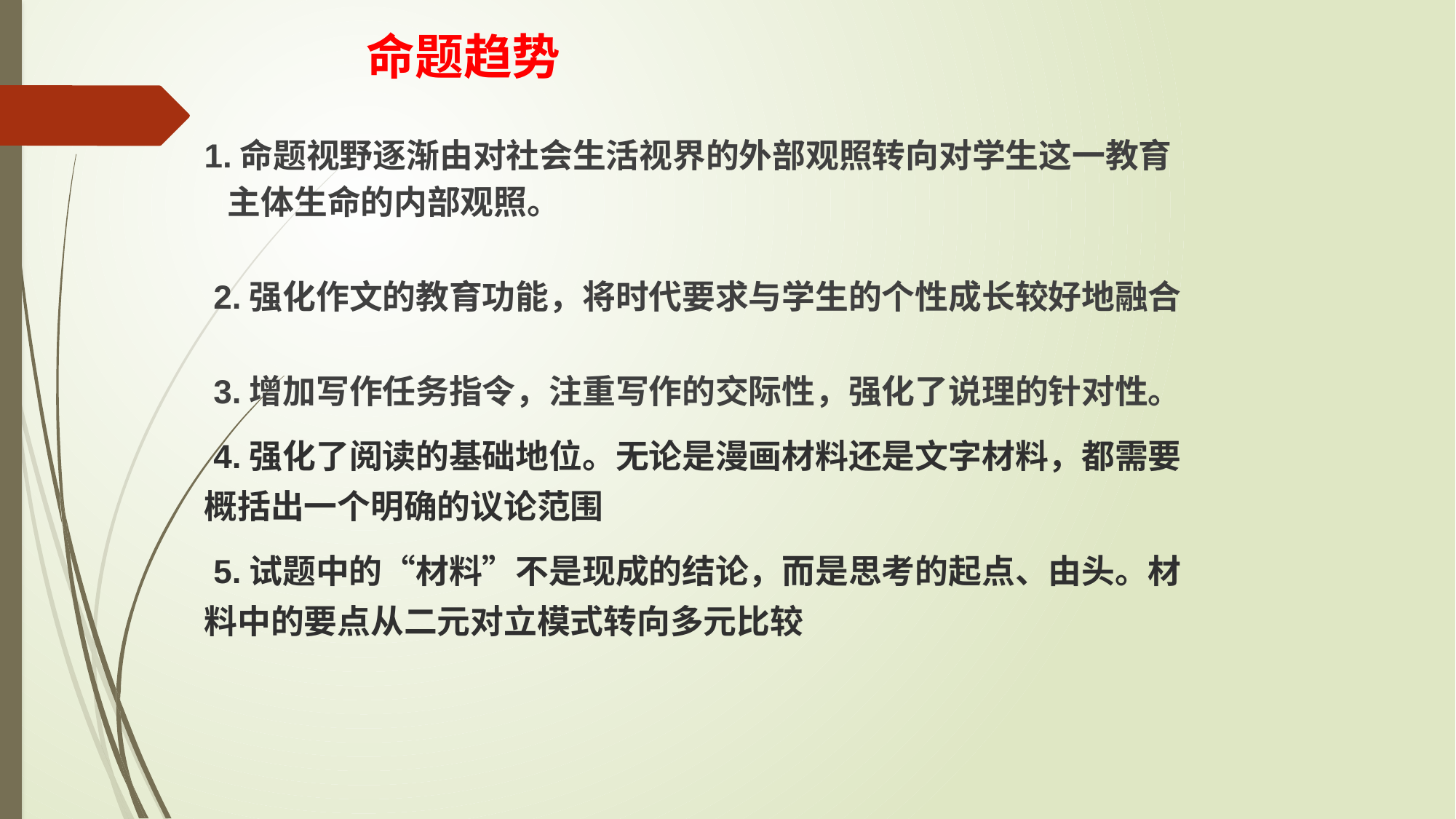

命题趋势

1.命题视野逐渐由对社会生活视界的外部观照转向对学生这一教育
  主体生命的内部观照。

 2.强化作文的教育功能，将时代要求与学生的个性成长较好地融合

 3.增加写作任务指令，注重写作的交际性，强化了说理的针对性。
 4.强化了阅读的基础地位。无论是漫画材料还是文字材料，都需要概括出一个明确的议论范围
 5.试题中的“材料”不是现成的结论，而是思考的起点、由头。材料中的要点从二元对立模式转向多元比较